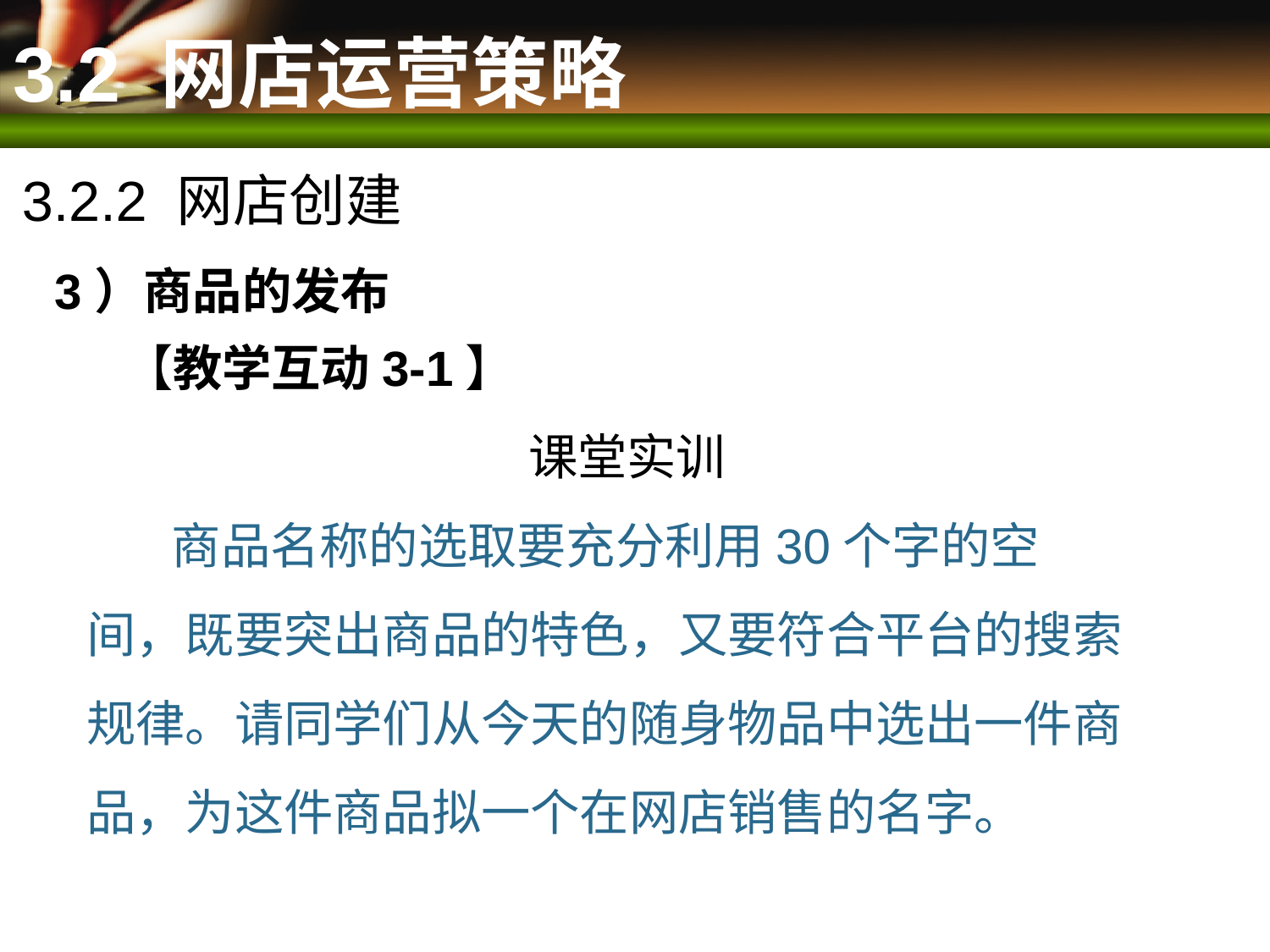

# 3.2 网店运营策略
3.2.2 网店创建
3）商品的发布

【教学互动3-1】
课堂实训
    商品名称的选取要充分利用30个字的空间，既要突出商品的特色，又要符合平台的搜索规律。请同学们从今天的随身物品中选出一件商品，为这件商品拟一个在网店销售的名字。